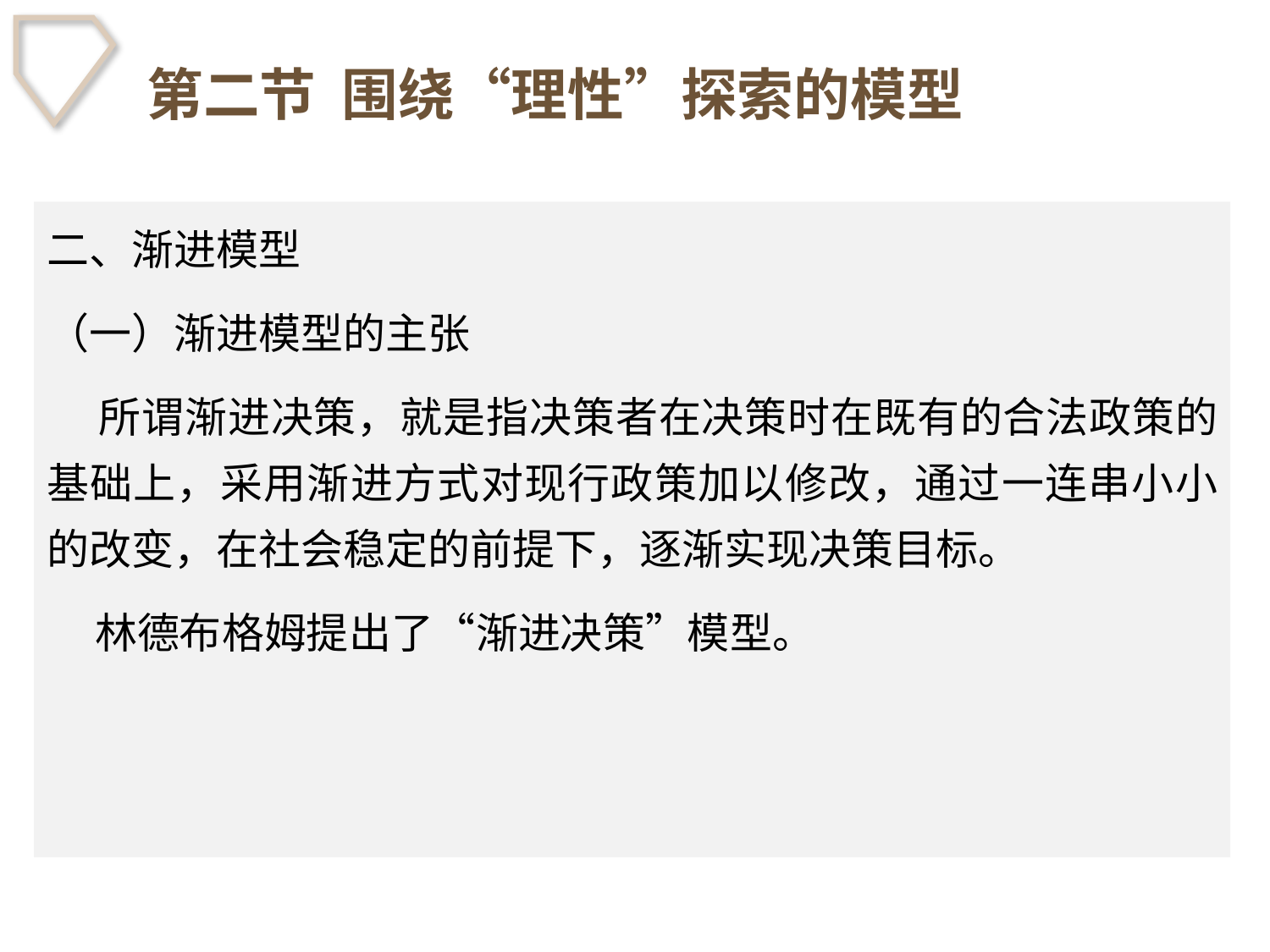

# 第二节  围绕“理性”探索的模型
二、渐进模型
（一）渐进模型的主张
    所谓渐进决策，就是指决策者在决策时在既有的合法政策的基础上，采用渐进方式对现行政策加以修改，通过一连串小小的改变，在社会稳定的前提下，逐渐实现决策目标。
    林德布格姆提出了“渐进决策”模型。